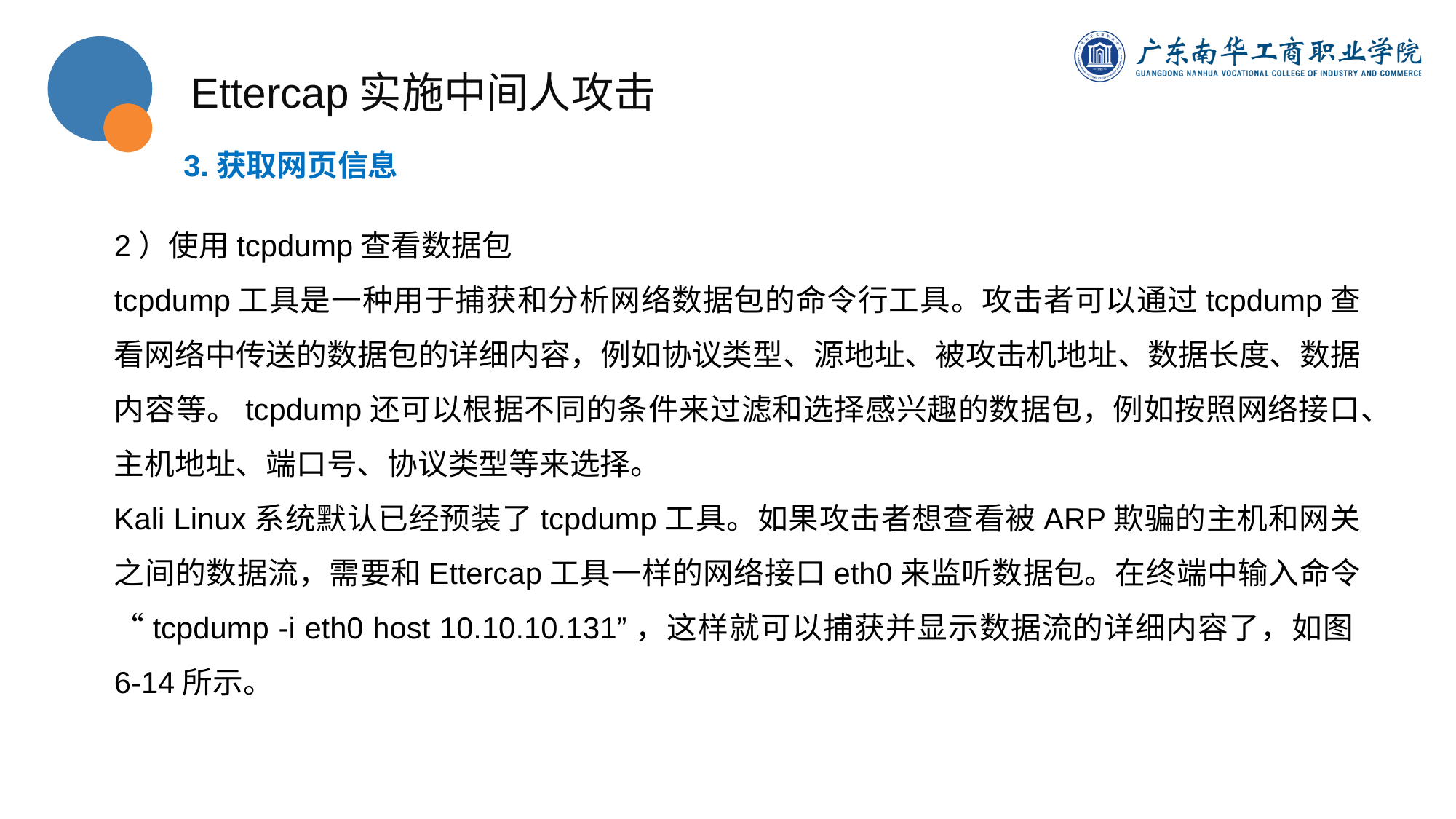

Ettercap实施中间人攻击

3.获取网页信息
2）使用tcpdump查看数据包
tcpdump工具是一种用于捕获和分析网络数据包的命令行工具。攻击者可以通过tcpdump查看网络中传送的数据包的详细内容，例如协议类型、源地址、被攻击机地址、数据长度、数据内容等。tcpdump还可以根据不同的条件来过滤和选择感兴趣的数据包，例如按照网络接口、主机地址、端口号、协议类型等来选择。
Kali Linux系统默认已经预装了tcpdump工具。如果攻击者想查看被ARP欺骗的主机和网关之间的数据流，需要和Ettercap工具一样的网络接口eth0来监听数据包。在终端中输入命令“tcpdump -i eth0 host 10.10.10.131”，这样就可以捕获并显示数据流的详细内容了，如图6-14所示。